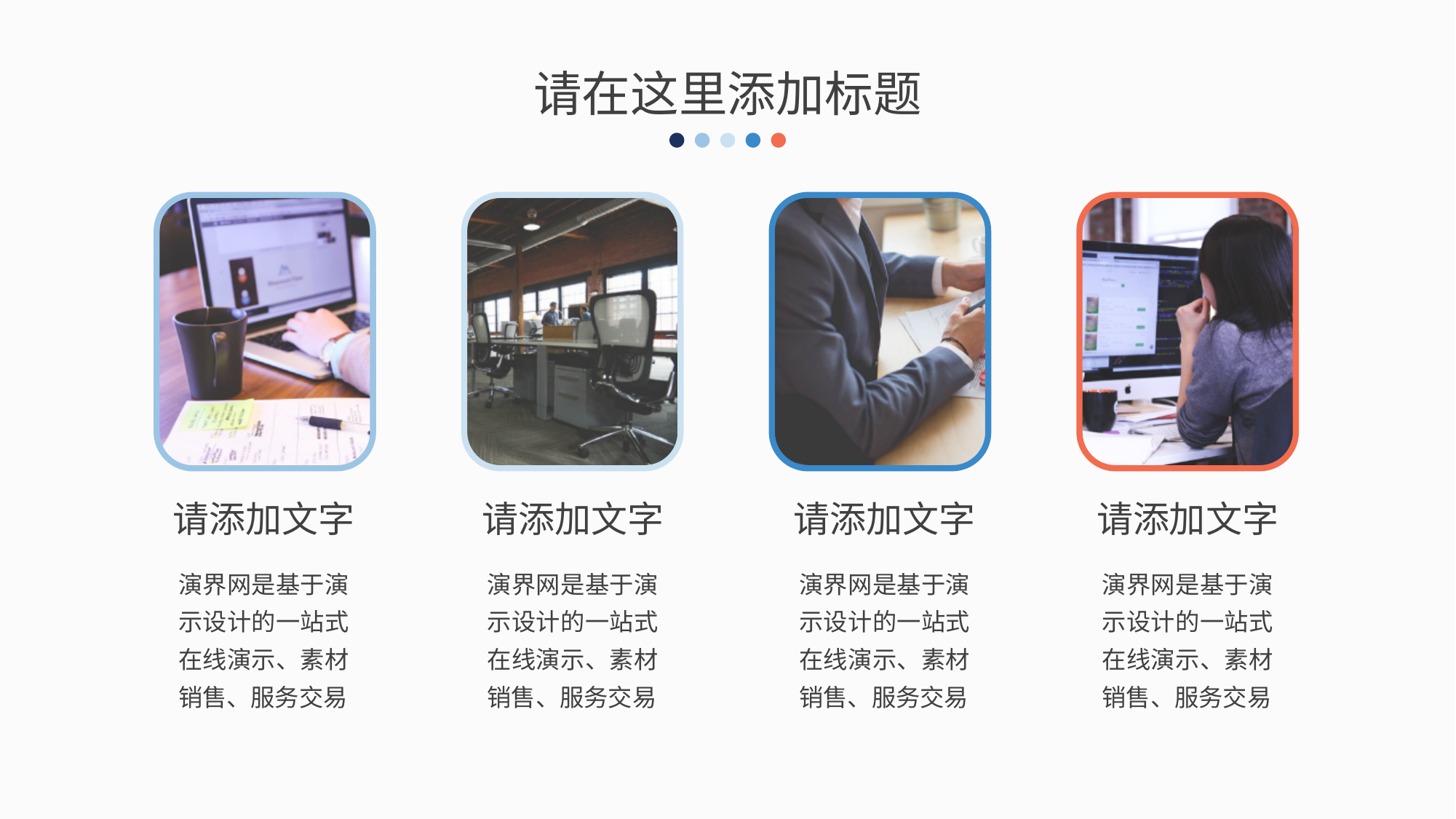

请在这里添加标题

请添加文字
请添加文字
请添加文字
请添加文字
演界网是基于演示设计的一站式在线演示、素材销售、服务交易
演界网是基于演示设计的一站式在线演示、素材销售、服务交易
演界网是基于演示设计的一站式在线演示、素材销售、服务交易
演界网是基于演示设计的一站式在线演示、素材销售、服务交易